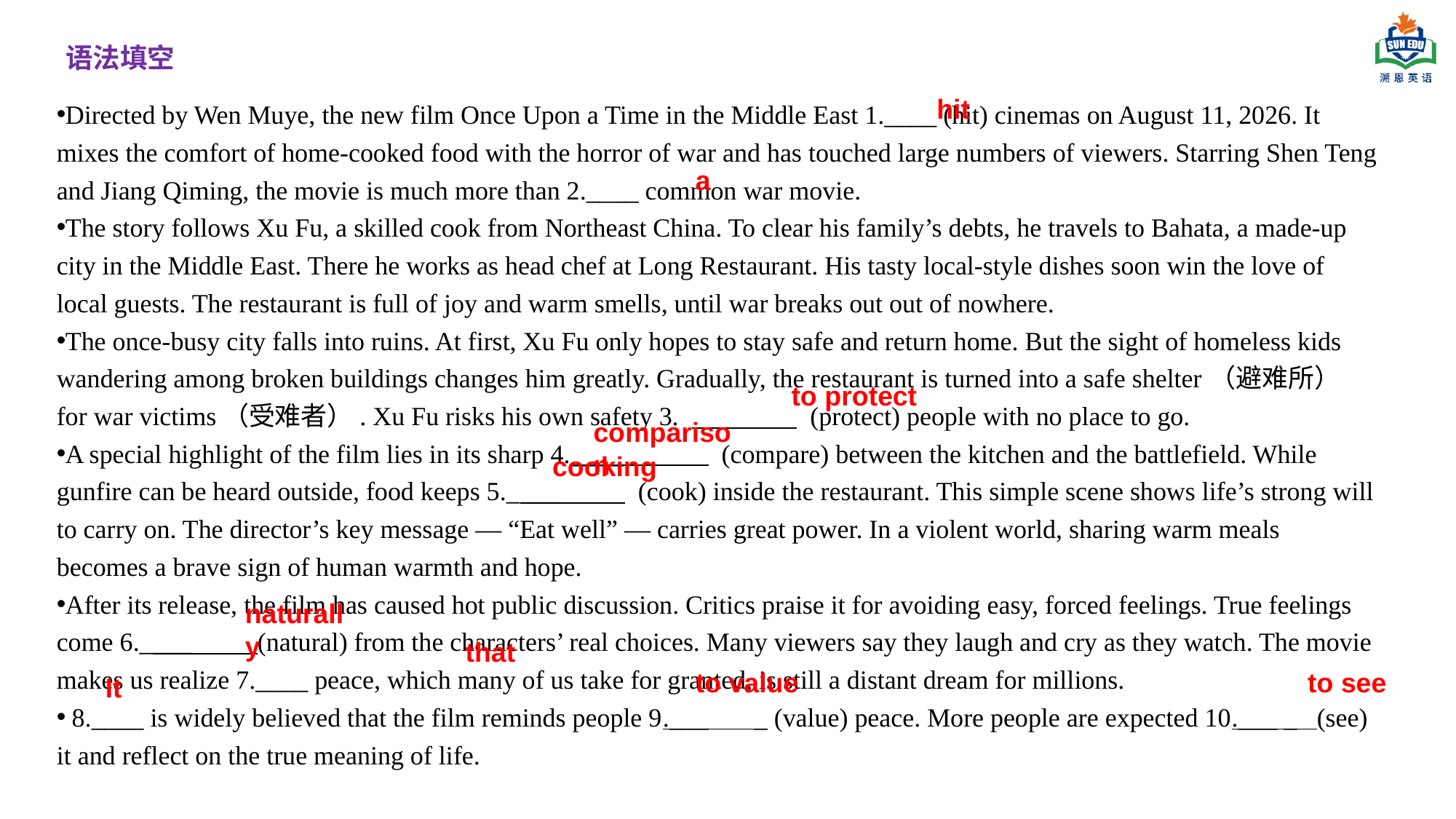

语法填空
Directed by Wen Muye, the new film Once Upon a Time in the Middle East 1.____ (hit) cinemas on August 11, 2026. It mixes the comfort of home‑cooked food with the horror of war and has touched large numbers of viewers. Starring Shen Teng and Jiang Qiming, the movie is much more than 2.____ common war movie.
The story follows Xu Fu, a skilled cook from Northeast China. To clear his family’s debts, he travels to Bahata, a made‑up city in the Middle East. There he works as head chef at Long Restaurant. His tasty local‑style dishes soon win the love of local guests. The restaurant is full of joy and warm smells, until war breaks out out of nowhere.
The once‑busy city falls into ruins. At first, Xu Fu only hopes to stay safe and return home. But the sight of homeless kids wandering among broken buildings changes him greatly. Gradually, the restaurant is turned into a safe shelter（避难所） for war victims（受难者）. Xu Fu risks his own safety 3.                    (protect) people with no place to go.
A special highlight of the film lies in its sharp 4.____               (compare) between the kitchen and the battlefield. While gunfire can be heard outside, food keeps 5.____            (cook) inside the restaurant. This simple scene shows life’s strong will to carry on. The director’s key message — “Eat well” — carries great power. In a violent world, sharing warm meals becomes a brave sign of human warmth and hope.
After its release, the film has caused hot public discussion. Critics praise it for avoiding easy, forced feelings. True feelings come 6.____          (natural) from the characters’ real choices. Many viewers say they laugh and cry as they watch. The movie makes us realize 7.____ peace, which many of us take for granted, is still a distant dream for millions.
 8.____ is widely believed that the film reminds people 9.___       _ (value) peace. More people are expected 10.___ _   (see) it and reflect on the true meaning of life.
hit
a
to protect
comparison
cooking
naturally
that
to value
to see
It